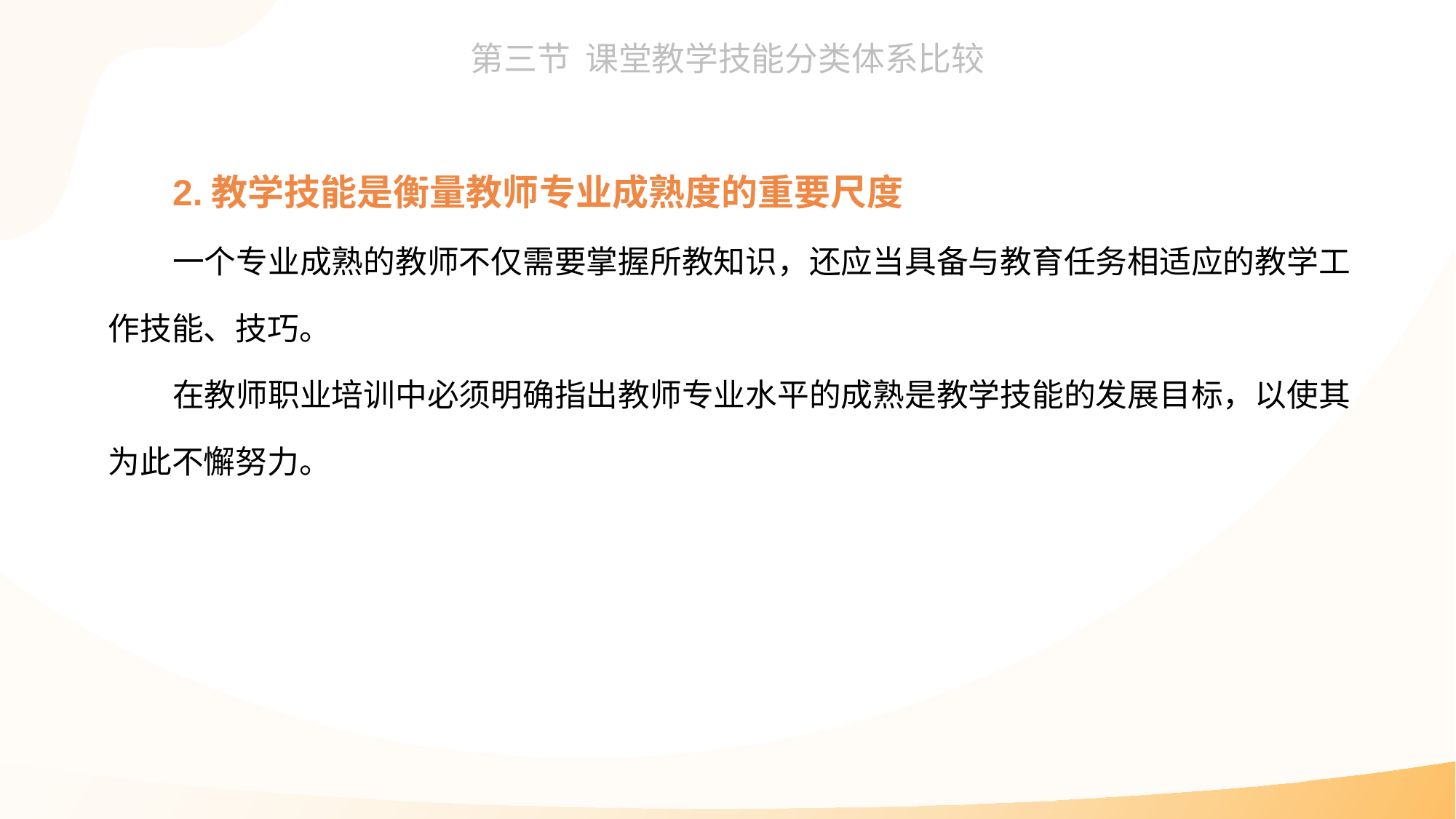

2.教学技能是衡量教师专业成熟度的重要尺度
一个专业成熟的教师不仅需要掌握所教知识，还应当具备与教育任务相适应的教学工作技能、技巧。
在教师职业培训中必须明确指出教师专业水平的成熟是教学技能的发展目标，以使其为此不懈努力。